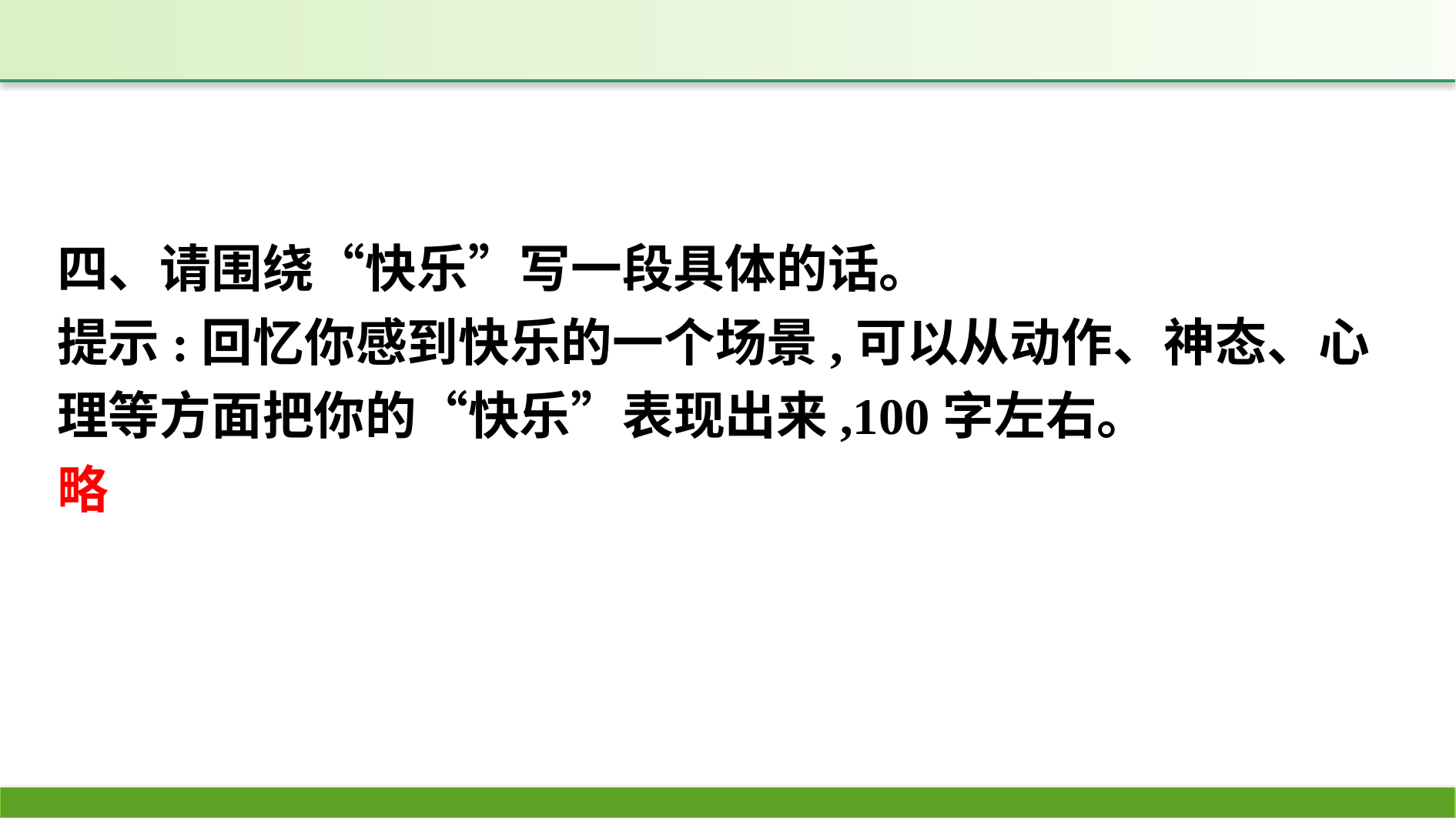

四、请围绕“快乐”写一段具体的话。
提示:回忆你感到快乐的一个场景,可以从动作、神态、心理等方面把你的“快乐”表现出来,100字左右。
略